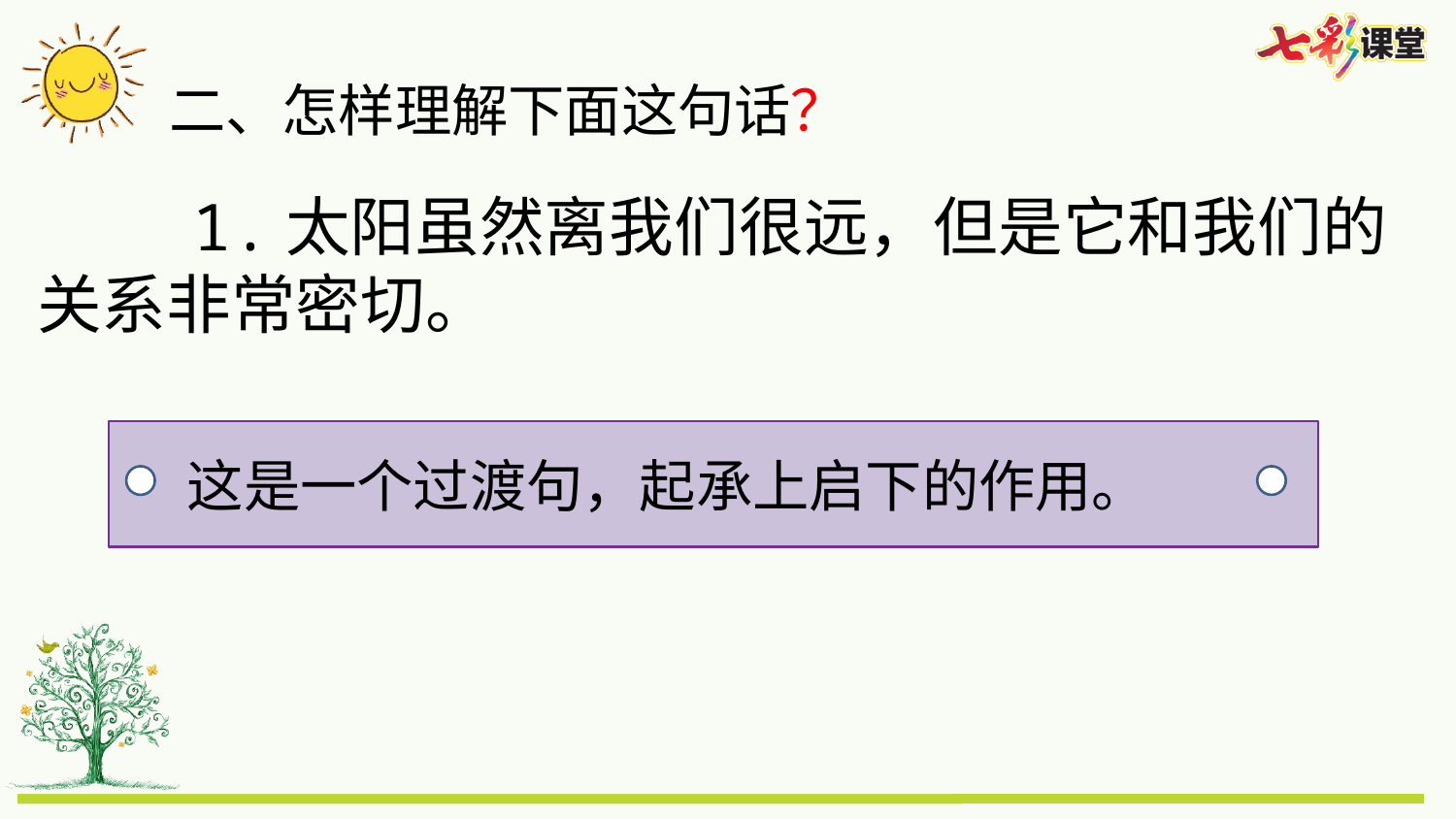

二、怎样理解下面这句话？
    1.太阳虽然离我们很远，但是它和我们的关系非常密切。
    这是一个过渡句，起承上启下的作用。